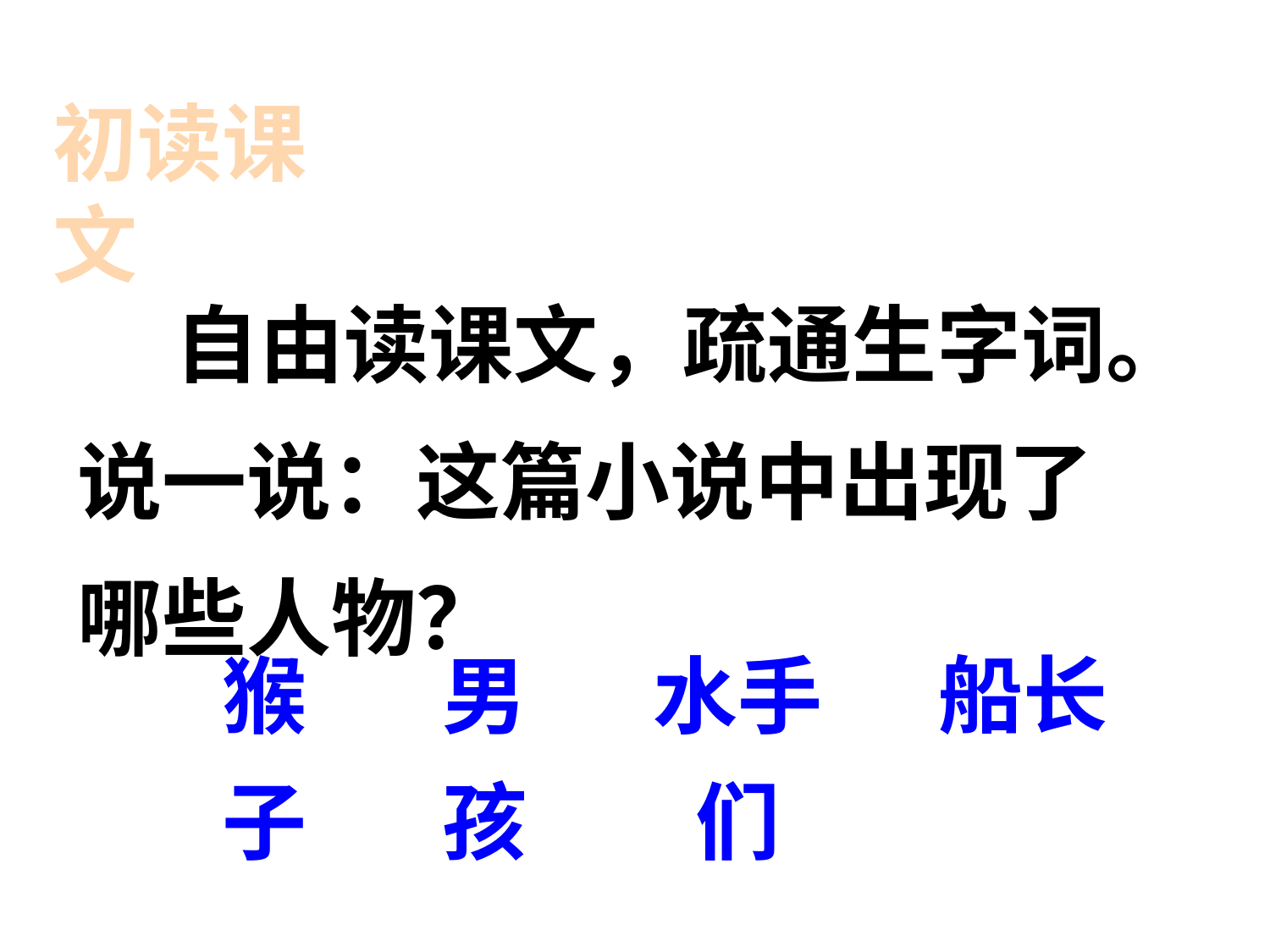

初读课文
    自由读课文，疏通生字词。说一说：这篇小说中出现了哪些人物？
猴子
男孩
水手们
船长